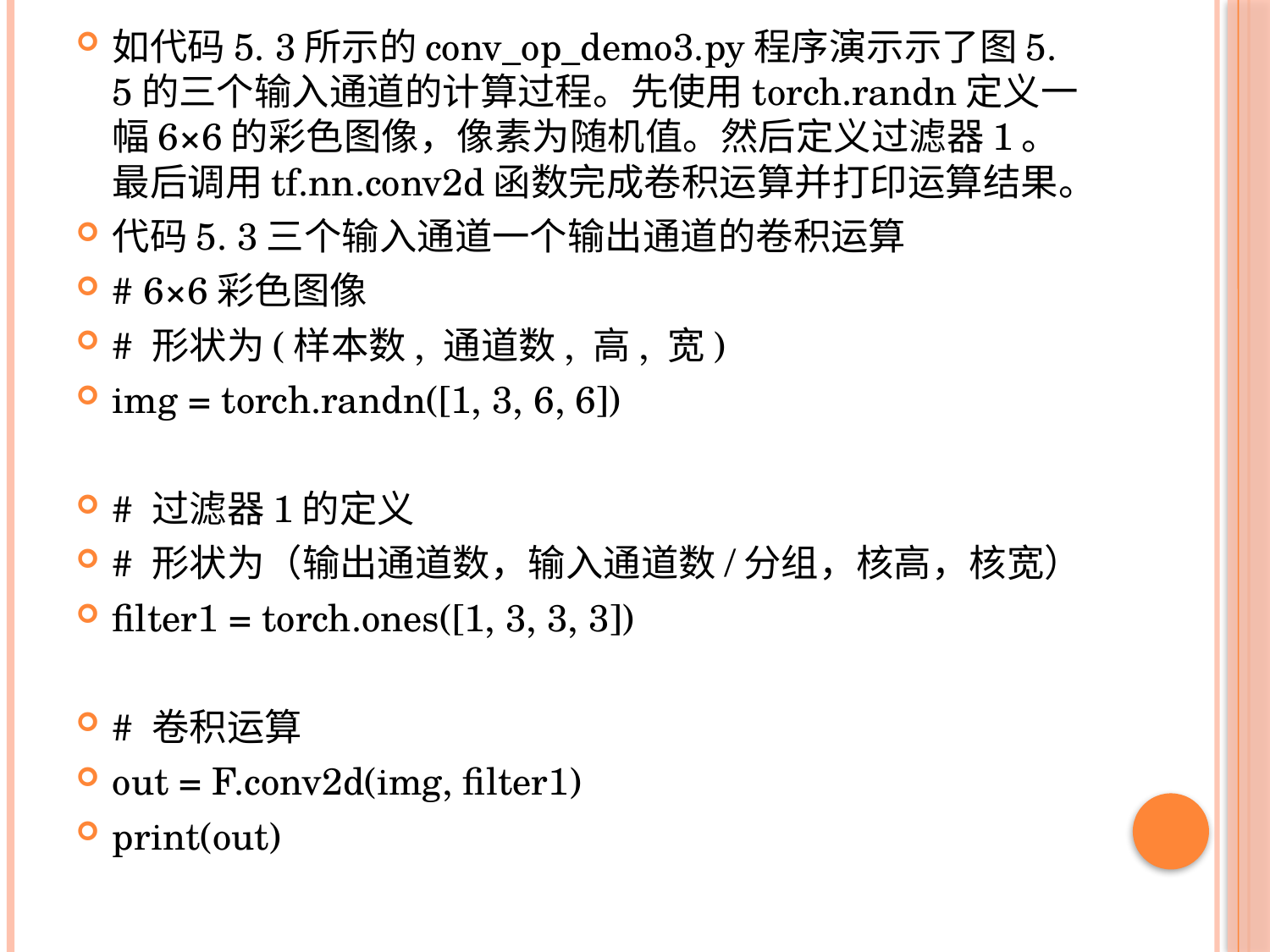

如代码5. 3所示的conv_op_demo3.py程序演示示了图5. 5的三个输入通道的计算过程。先使用torch.randn定义一幅6×6的彩色图像，像素为随机值。然后定义过滤器1。最后调用tf.nn.conv2d函数完成卷积运算并打印运算结果。
代码5. 3三个输入通道一个输出通道的卷积运算
# 6×6彩色图像
# 形状为(样本数, 通道数, 高, 宽)
img = torch.randn([1, 3, 6, 6])

# 过滤器1的定义
# 形状为（输出通道数，输入通道数/分组，核高，核宽）
filter1 = torch.ones([1, 3, 3, 3])

# 卷积运算
out = F.conv2d(img, filter1)
print(out)